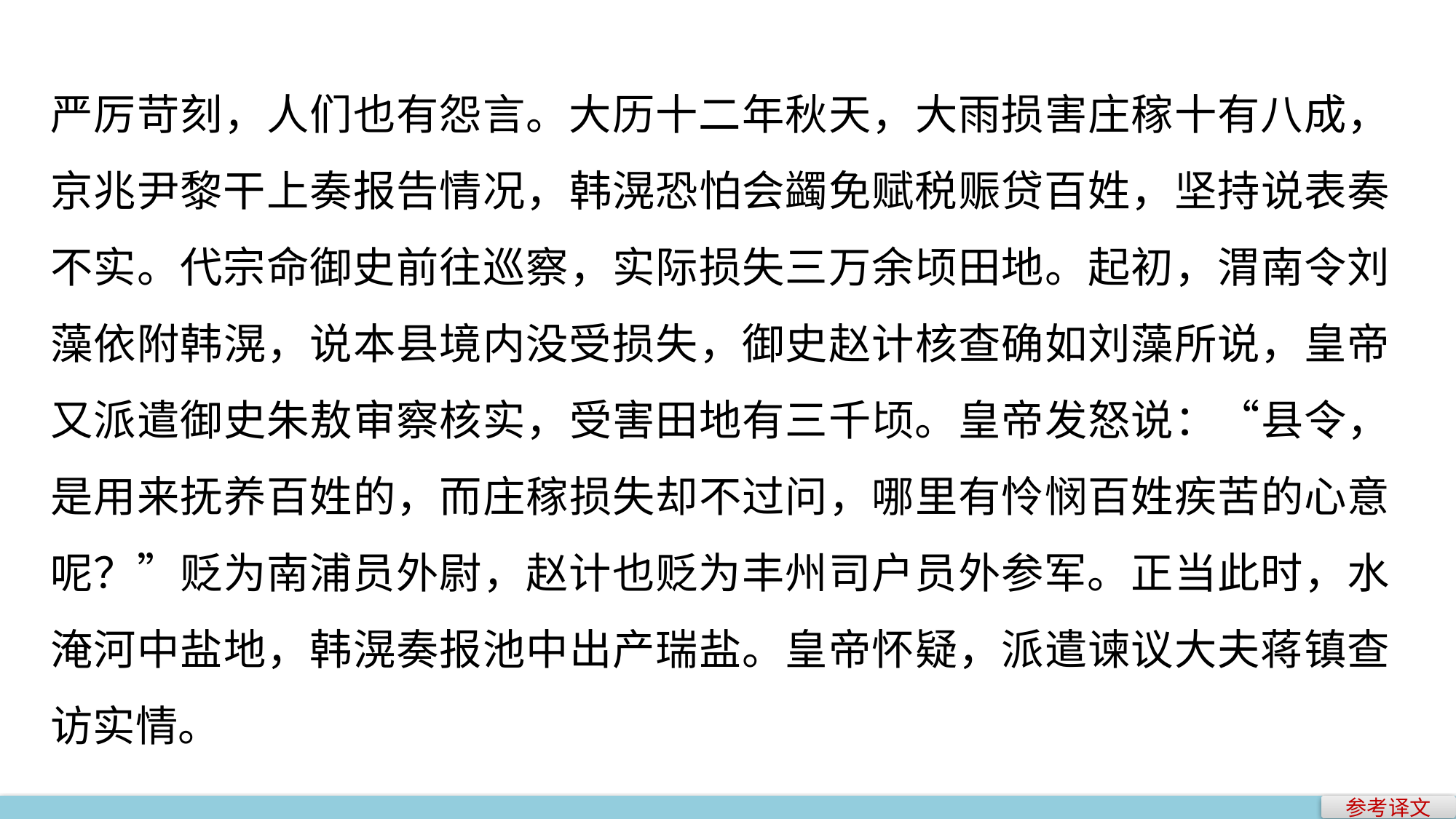

严厉苛刻，人们也有怨言。大历十二年秋天，大雨损害庄稼十有八成，京兆尹黎干上奏报告情况，韩滉恐怕会蠲免赋税赈贷百姓，坚持说表奏不实。代宗命御史前往巡察，实际损失三万余顷田地。起初，渭南令刘藻依附韩滉，说本县境内没受损失，御史赵计核查确如刘藻所说，皇帝又派遣御史朱敖审察核实，受害田地有三千顷。皇帝发怒说：“县令，是用来抚养百姓的，而庄稼损失却不过问，哪里有怜悯百姓疾苦的心意呢？”贬为南浦员外尉，赵计也贬为丰州司户员外参军。正当此时，水淹河中盐地，韩滉奏报池中出产瑞盐。皇帝怀疑，派遣谏议大夫蒋镇查访实情。
参考译文